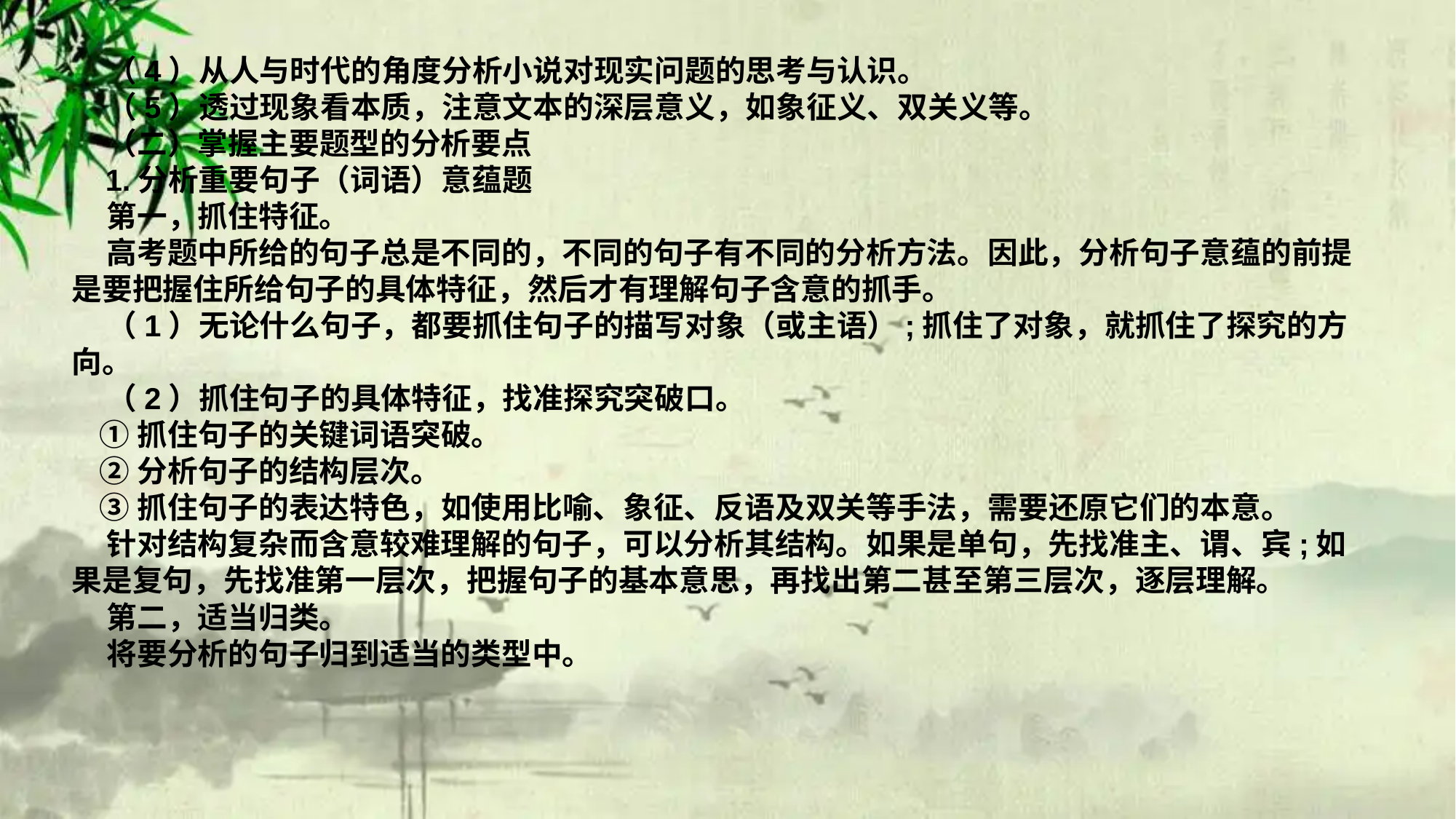

（4）从人与时代的角度分析小说对现实问题的思考与认识。
    （5）透过现象看本质，注意文本的深层意义，如象征义、双关义等。
    （二）掌握主要题型的分析要点
    1.分析重要句子（词语）意蕴题
    第一，抓住特征。
    高考题中所给的句子总是不同的，不同的句子有不同的分析方法。因此，分析句子意蕴的前提是要把握住所给句子的具体特征，然后才有理解句子含意的抓手。
    （1）无论什么句子，都要抓住句子的描写对象（或主语）;抓住了对象，就抓住了探究的方向。
    （2）抓住句子的具体特征，找准探究突破口。
    ①抓住句子的关键词语突破。
    ②分析句子的结构层次。
    ③抓住句子的表达特色，如使用比喻、象征、反语及双关等手法，需要还原它们的本意。
    针对结构复杂而含意较难理解的句子，可以分析其结构。如果是单句，先找准主、谓、宾;如果是复句，先找准第一层次，把握句子的基本意思，再找出第二甚至第三层次，逐层理解。
    第二，适当归类。
    将要分析的句子归到适当的类型中。